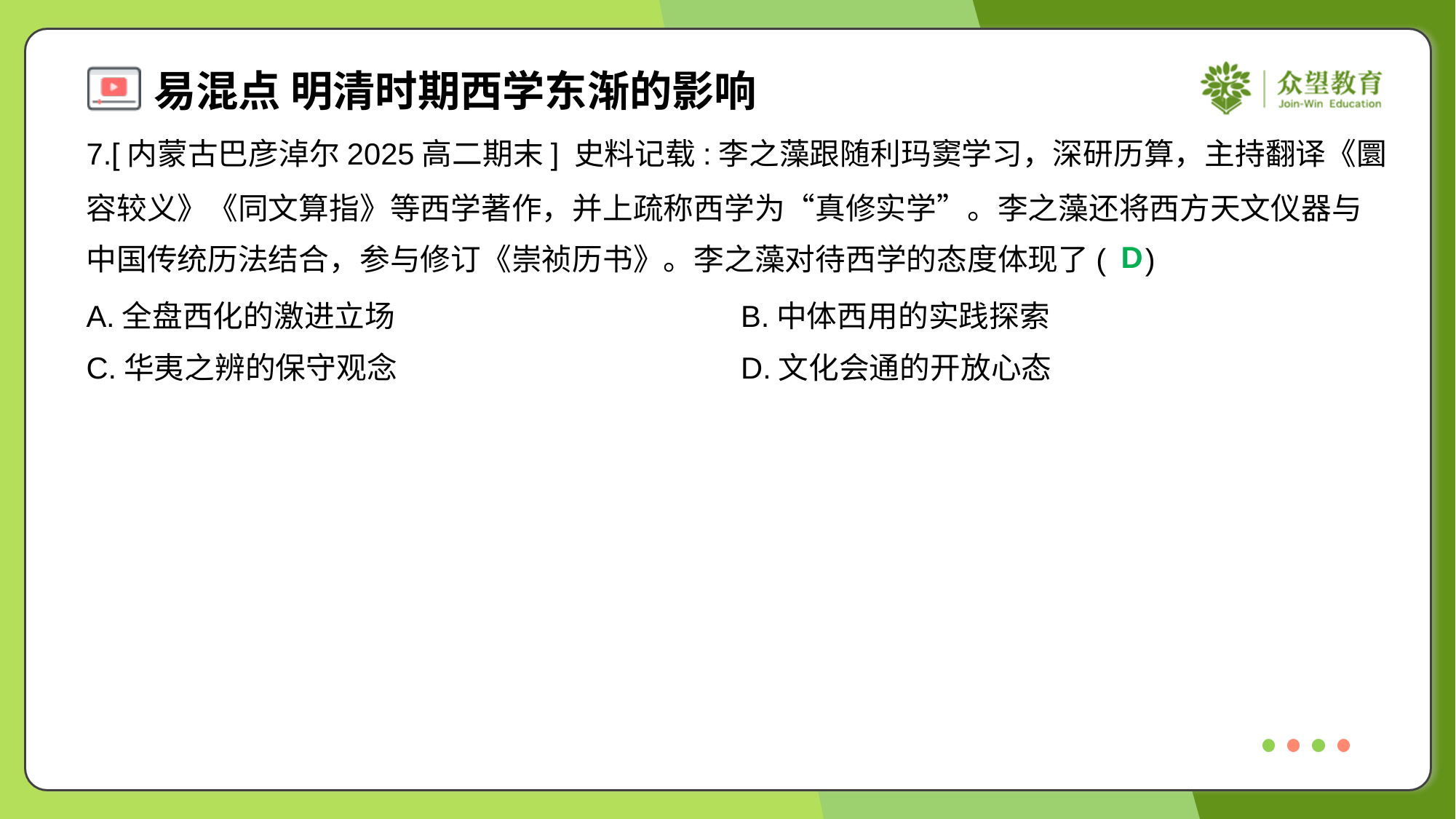

7.[内蒙古巴彦淖尔2025高二期末] 史料记载:李之藻跟随利玛窦学习，深研历算，主持翻译《圜
容较义》《同文算指》等西学著作，并上疏称西学为“真修实学”。李之藻还将西方天文仪器与
中国传统历法结合，参与修订《崇祯历书》。李之藻对待西学的态度体现了(     )
D
A.全盘西化的激进立场	B.中体西用的实践探索
C.华夷之辨的保守观念	D.文化会通的开放心态